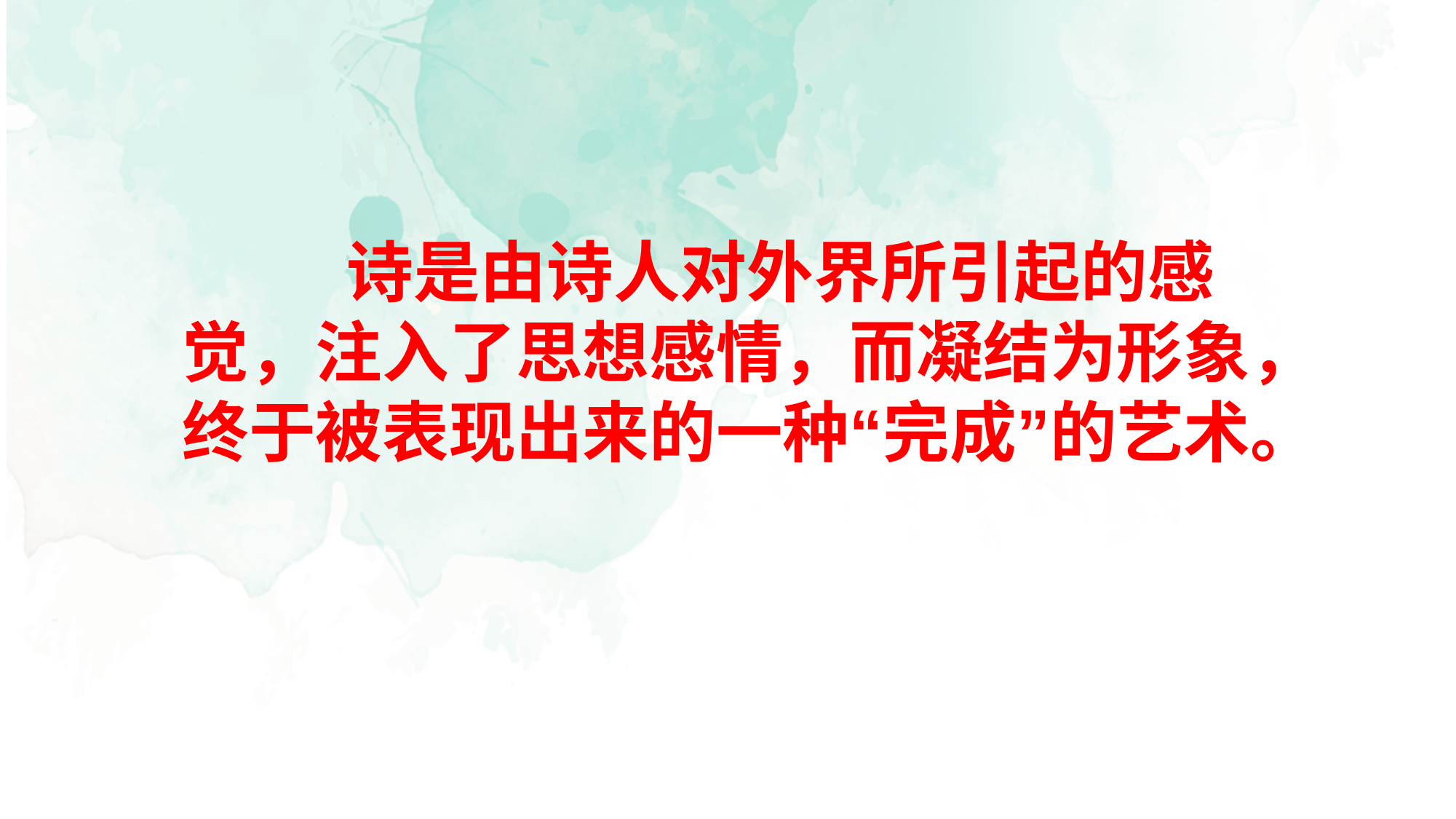

诗是由诗人对外界所引起的感觉，注入了思想感情，而凝结为形象，终于被表现出来的一种“完成”的艺术。